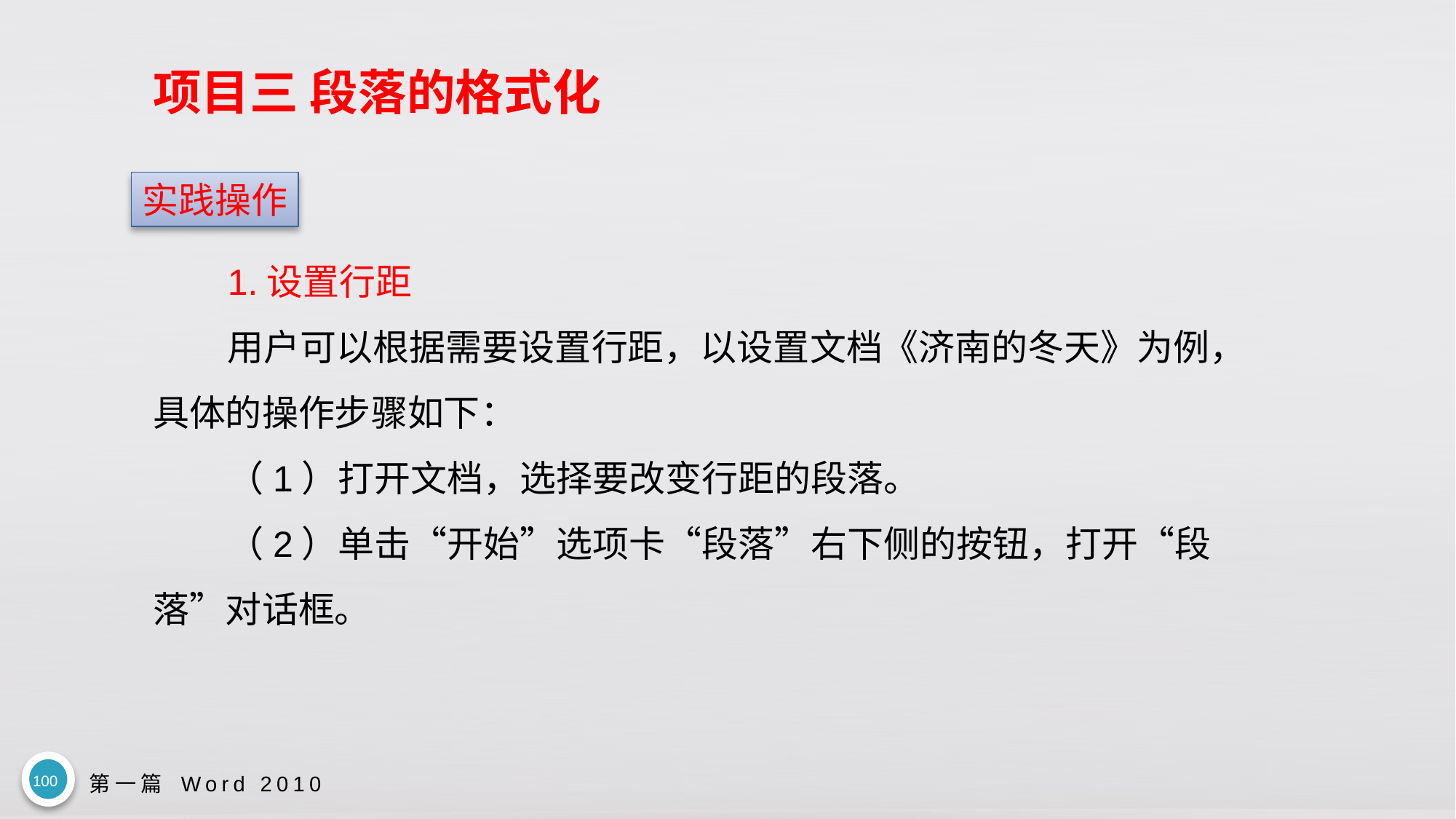

# 项目三 段落的格式化
实践操作
1.设置行距
用户可以根据需要设置行距，以设置文档《济南的冬天》为例，具体的操作步骤如下：
（1）打开文档，选择要改变行距的段落。
（2）单击“开始”选项卡“段落”右下侧的按钮，打开“段落”对话框。
100